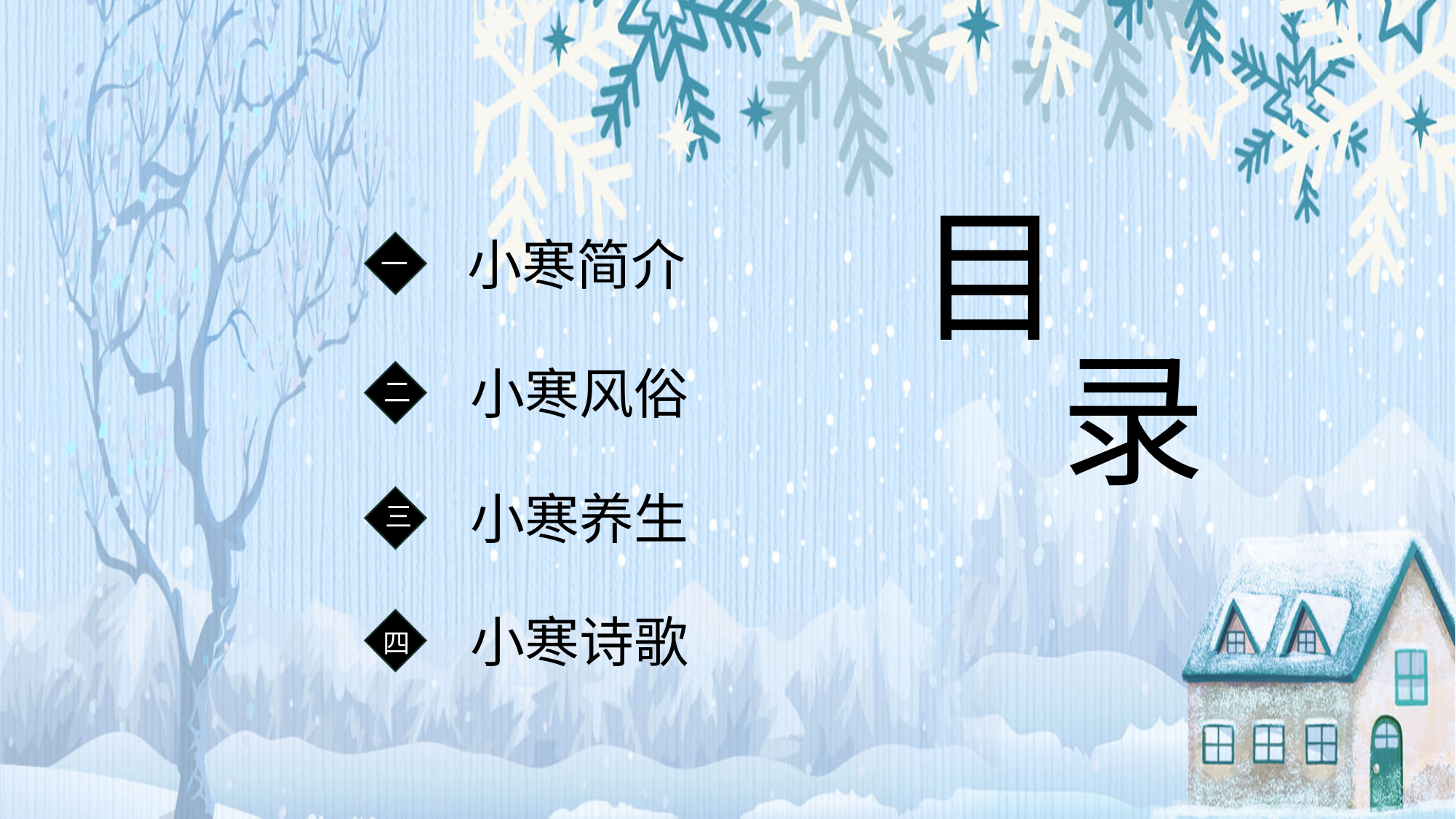

目
录
小寒简介

一
小寒风俗

二
小寒养生

三
小寒诗歌

四